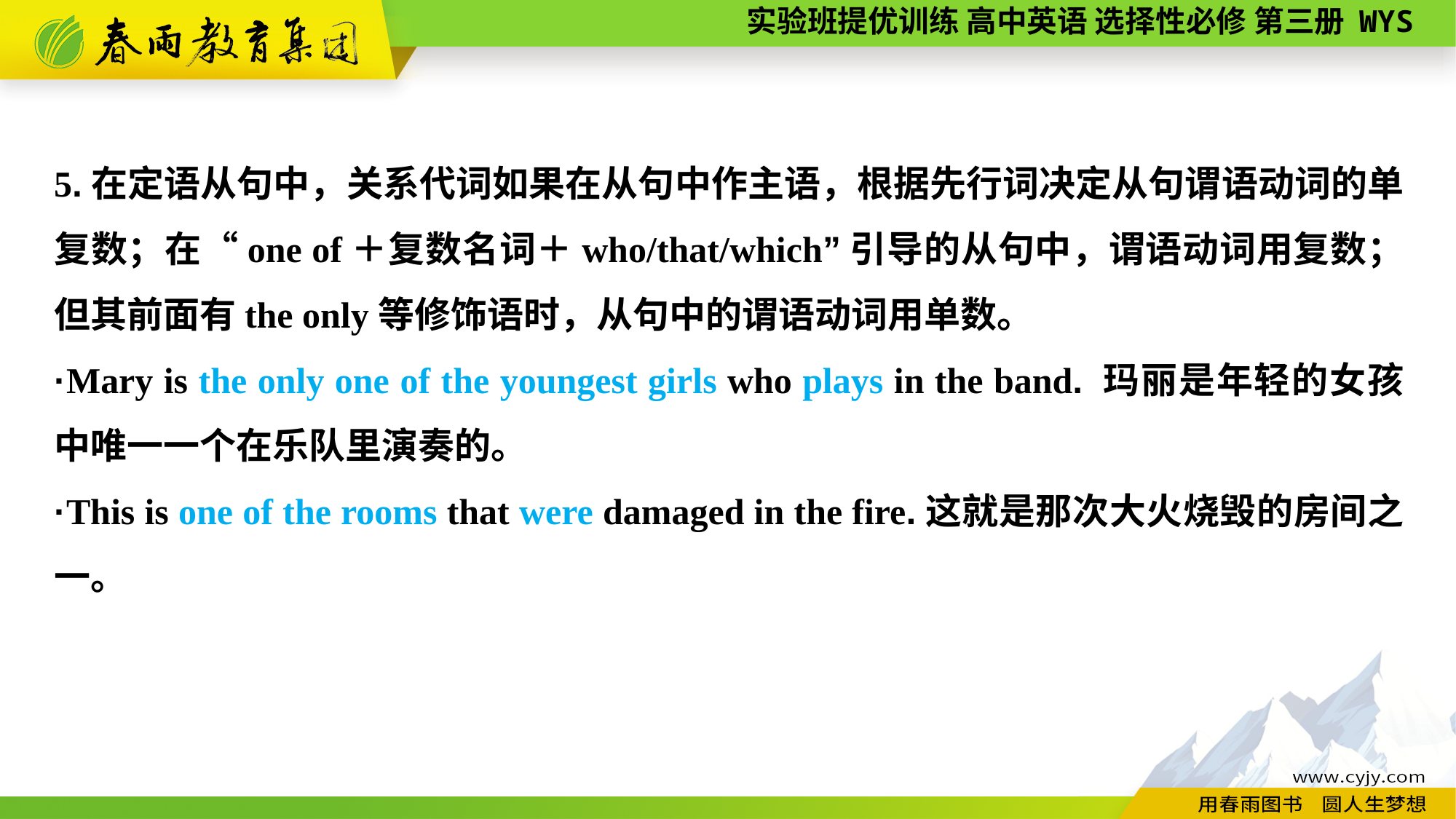

5.在定语从句中，关系代词如果在从句中作主语，根据先行词决定从句谓语动词的单复数；在“one of＋复数名词＋who/that/which”引导的从句中，谓语动词用复数；但其前面有the only等修饰语时，从句中的谓语动词用单数。
·Mary is the only one of the youngest girls who plays in the band. 玛丽是年轻的女孩中唯一一个在乐队里演奏的。
·This is one of the rooms that were damaged in the fire.这就是那次大火烧毁的房间之一。